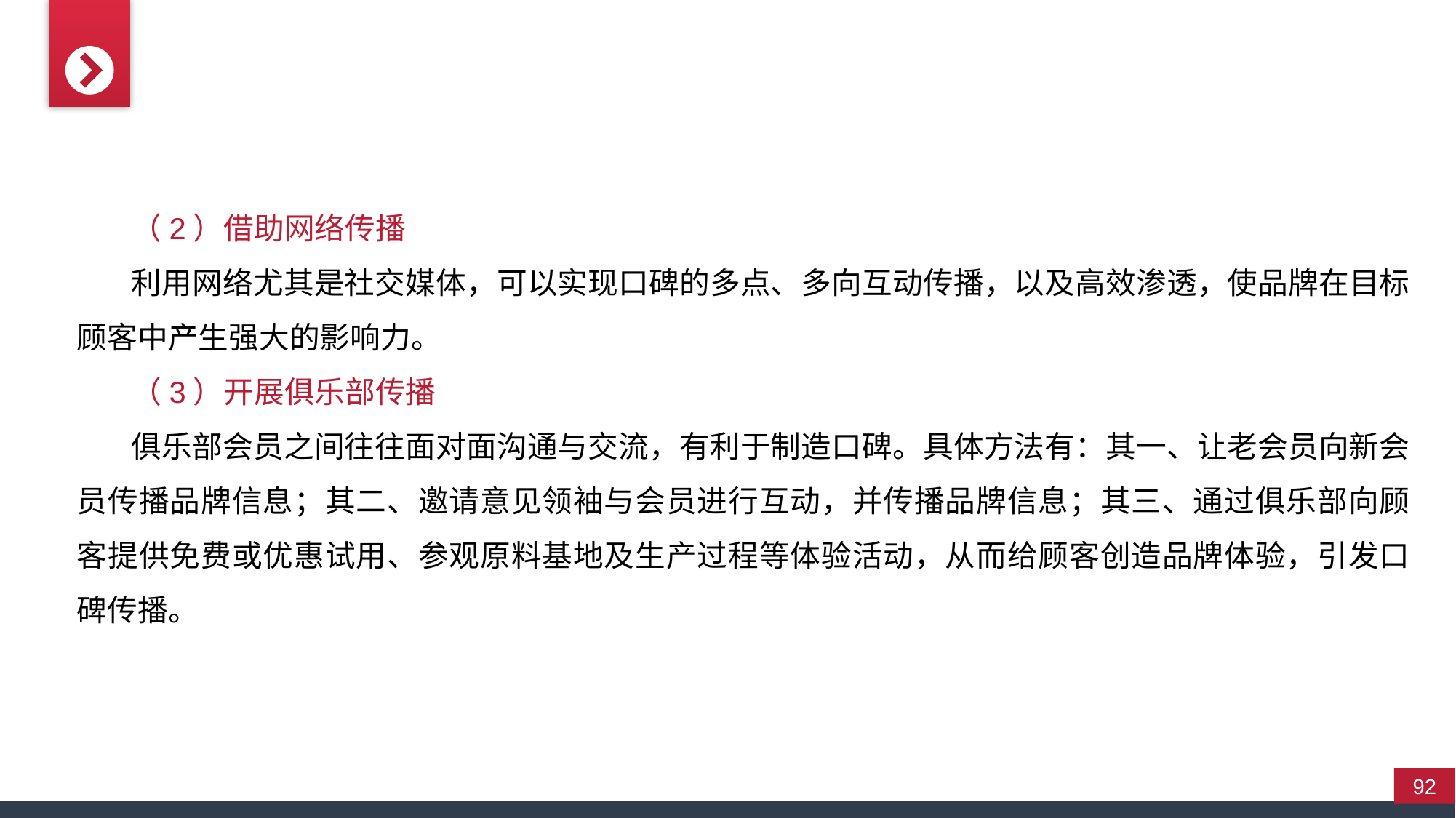

（2）借助网络传播
利用网络尤其是社交媒体，可以实现口碑的多点、多向互动传播，以及高效渗透，使品牌在目标顾客中产生强大的影响力。
（3）开展俱乐部传播
俱乐部会员之间往往面对面沟通与交流，有利于制造口碑。具体方法有：其一、让老会员向新会员传播品牌信息；其二、邀请意见领袖与会员进行互动，并传播品牌信息；其三、通过俱乐部向顾客提供免费或优惠试用、参观原料基地及生产过程等体验活动，从而给顾客创造品牌体验，引发口碑传播。